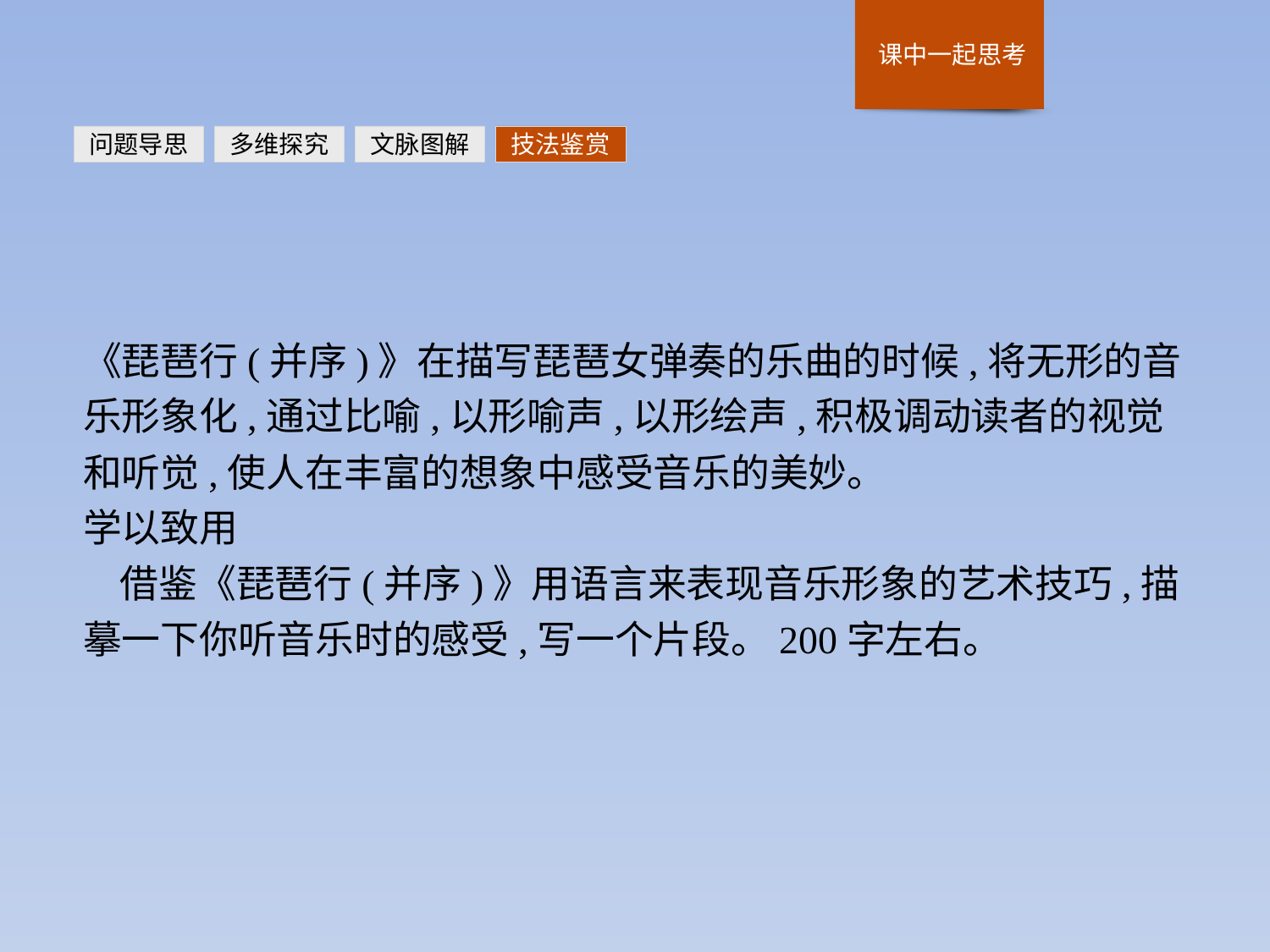

问题导思
多维探究
文脉图解
技法鉴赏
《琵琶行(并序)》在描写琵琶女弹奏的乐曲的时候,将无形的音乐形象化,通过比喻,以形喻声,以形绘声,积极调动读者的视觉和听觉,使人在丰富的想象中感受音乐的美妙。
学以致用
借鉴《琵琶行(并序)》用语言来表现音乐形象的艺术技巧,描摹一下你听音乐时的感受,写一个片段。200字左右。